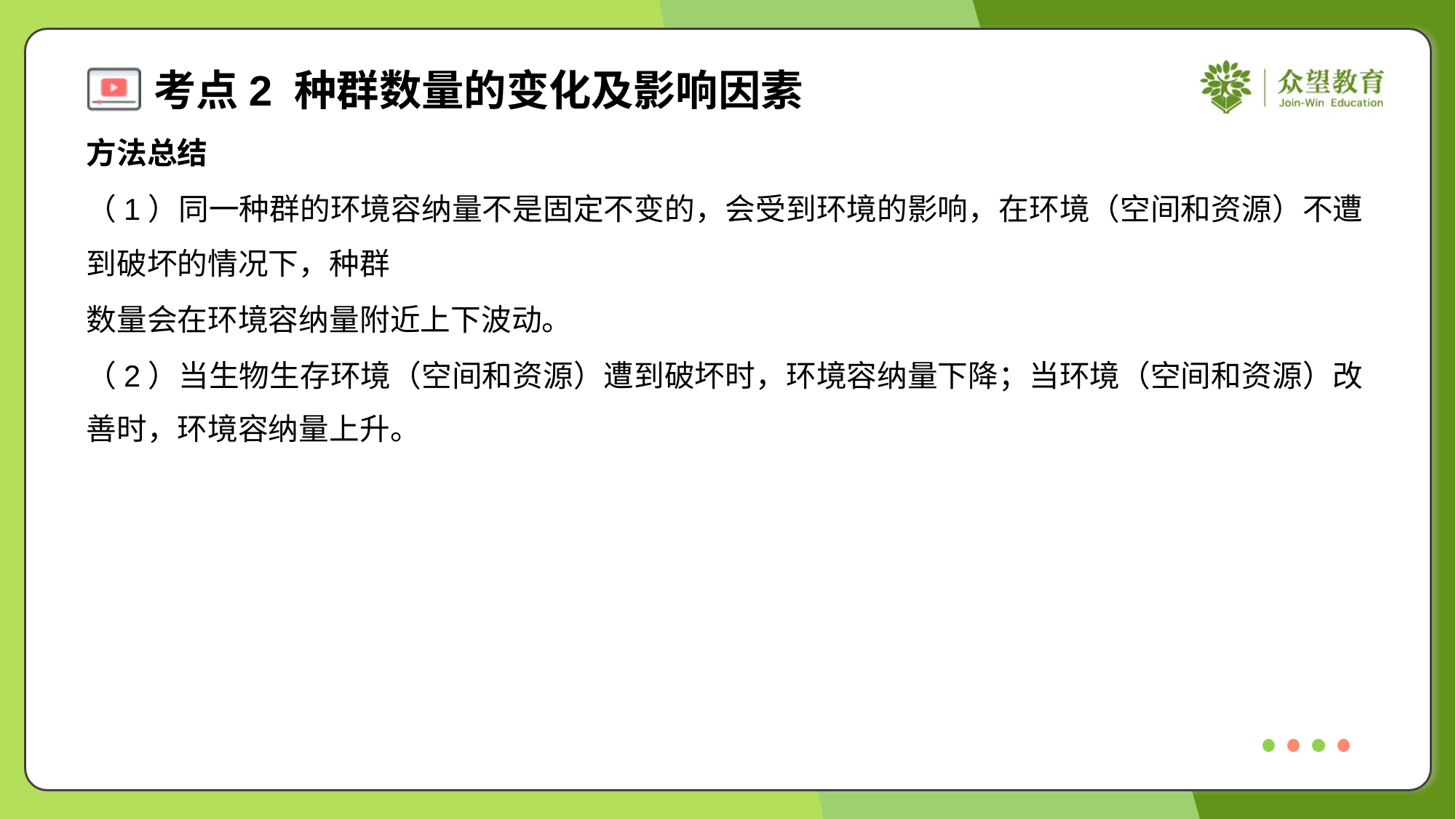

方法总结
（1）同一种群的环境容纳量不是固定不变的，会受到环境的影响，在环境（空间和资源）不遭
到破坏的情况下，种群
数量会在环境容纳量附近上下波动。
（2）当生物生存环境（空间和资源）遭到破坏时，环境容纳量下降；当环境（空间和资源）改
善时，环境容纳量上升。